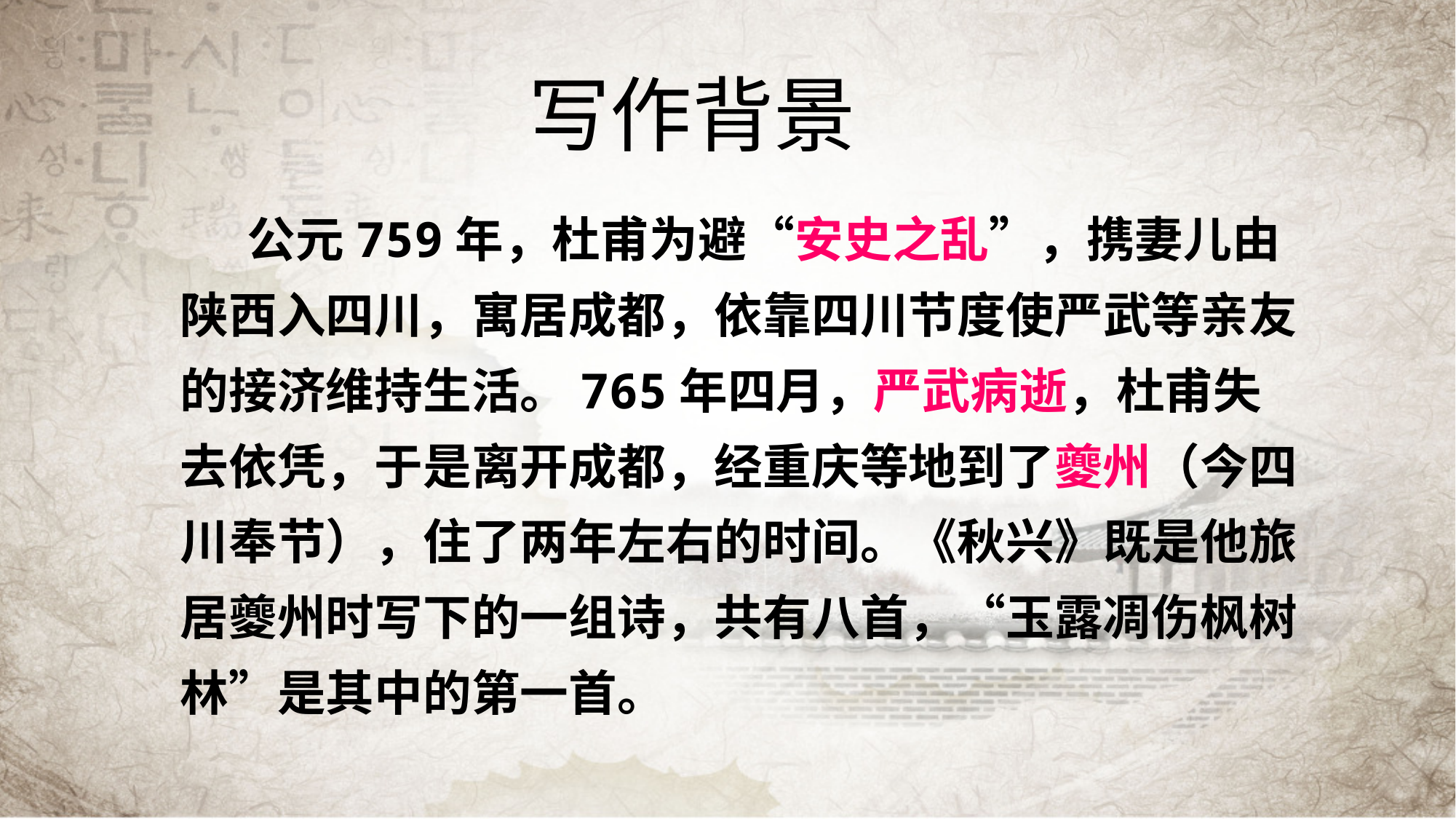

# 写作背景
     公元759年，杜甫为避“安史之乱”，携妻儿由陕西入四川，寓居成都，依靠四川节度使严武等亲友的接济维持生活。765年四月，严武病逝，杜甫失去依凭，于是离开成都，经重庆等地到了夔州（今四川奉节），住了两年左右的时间。《秋兴》既是他旅居夔州时写下的一组诗，共有八首，“玉露凋伤枫树林”是其中的第一首。